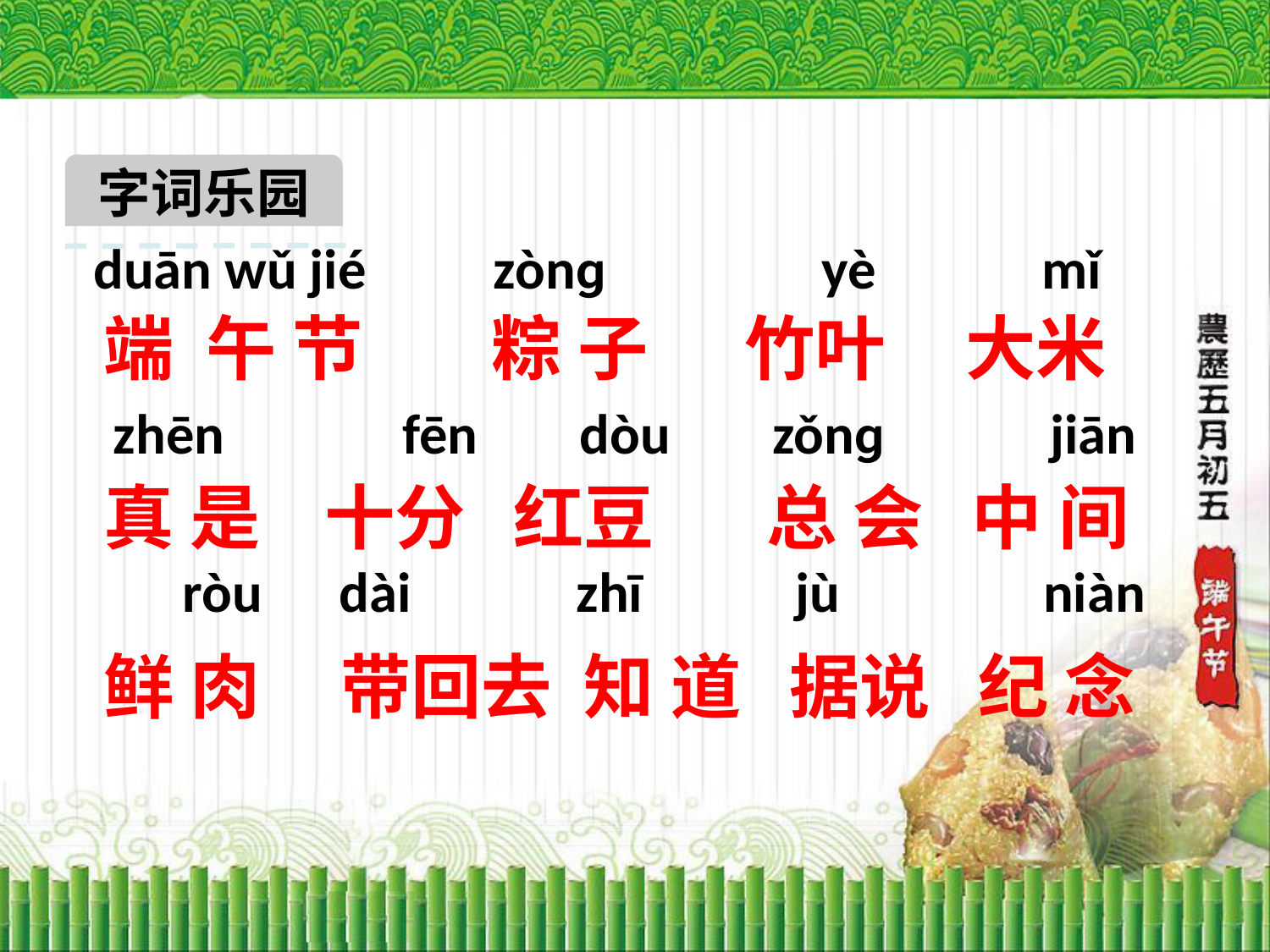

字词乐园
端  午 节        粽 子      竹叶     大米
真 是    十分   红豆       总 会   中 间
鲜 肉     带回去  知 道   据说   纪 念
duān wǔ jié          zònɡ                 yè             mǐ
zhēn              fēn        dòu        zǒnɡ             jiān
      ròu      dài             zhī            jù                niàn